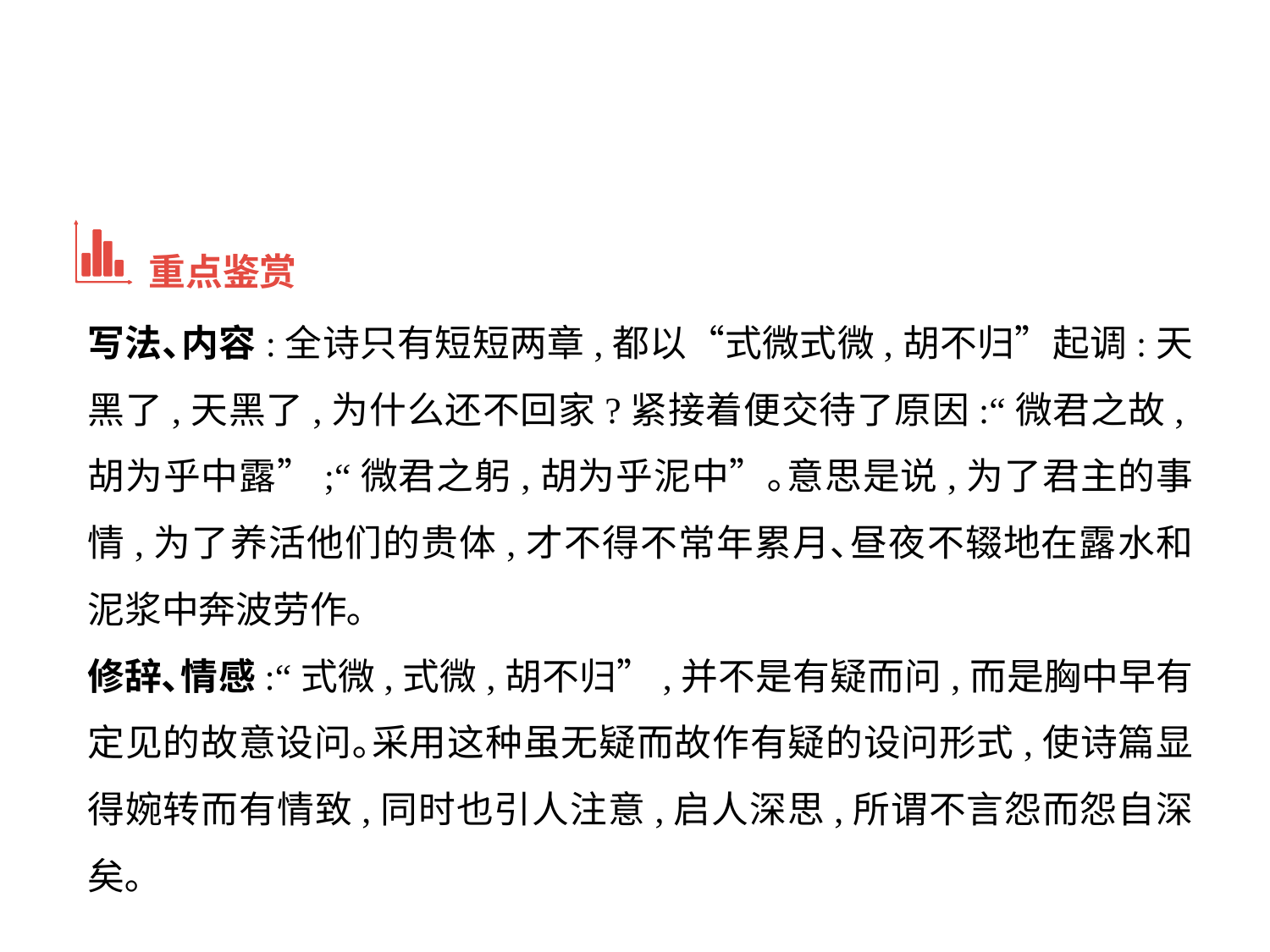

重点鉴赏
写法､内容:全诗只有短短两章,都以“式微式微,胡不归”起调:天黑了,天黑了,为什么还不回家?紧接着便交待了原因:“微君之故,胡为乎中露”;“微君之躬,胡为乎泥中”｡意思是说,为了君主的事情,为了养活他们的贵体,才不得不常年累月､昼夜不辍地在露水和泥浆中奔波劳作｡
修辞､情感:“式微,式微,胡不归”,并不是有疑而问,而是胸中早有定见的故意设问｡采用这种虽无疑而故作有疑的设问形式,使诗篇显得婉转而有情致,同时也引人注意,启人深思,所谓不言怨而怨自深矣｡